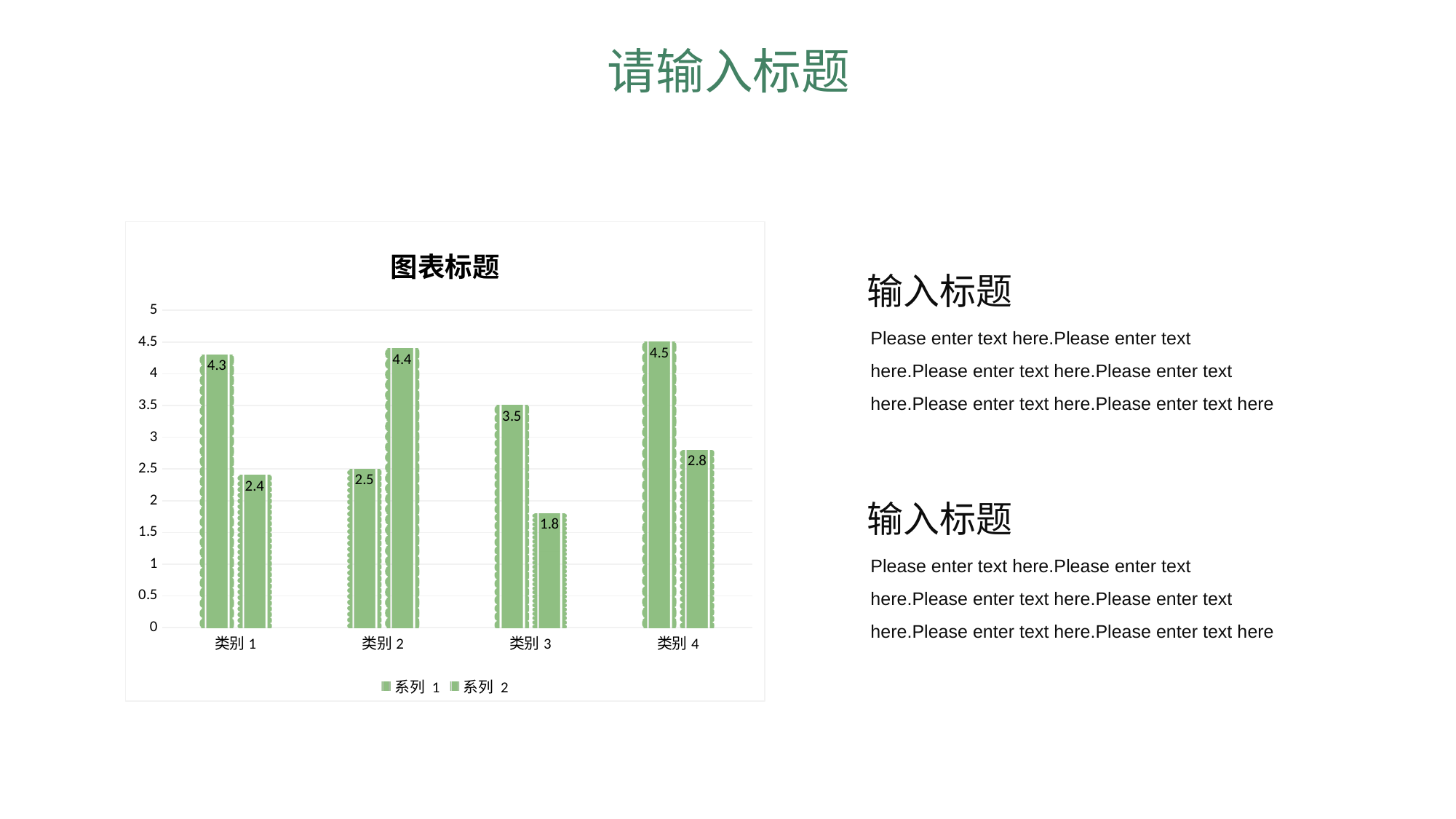

请输入标题

### Chart: 图表标题

| Category | 系列 1 | 系列 2 |
|---|---|---|
| 类别1 | 4.3 | 2.4 |
| 类别2 | 2.5 | 4.4 |
| 类别3 | 3.5 | 1.8 |
| 类别4 | 4.5 | 2.8 |
输入标题
Please enter text here.Please enter text here.Please enter text here.Please enter text here.Please enter text here.Please enter text here
输入标题
Please enter text here.Please enter text here.Please enter text here.Please enter text here.Please enter text here.Please enter text here